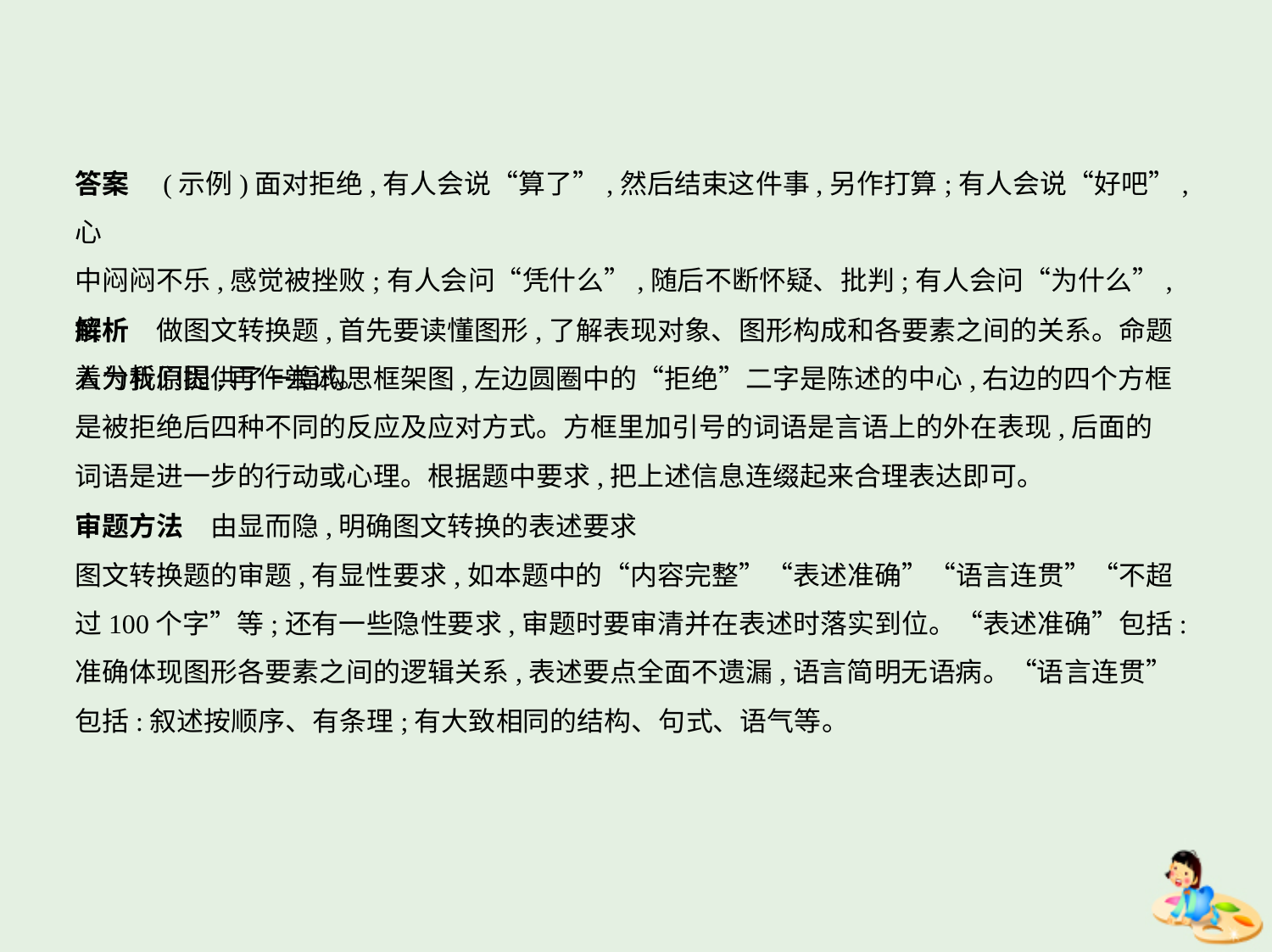

答案　(示例)面对拒绝,有人会说“算了”,然后结束这件事,另作打算;有人会说“好吧”,心
中闷闷不乐,感觉被挫败;有人会问“凭什么”,随后不断怀疑、批判;有人会问“为什么”,接
着分析原因,再作尝试。
解析　做图文转换题,首先要读懂图形,了解表现对象、图形构成和各要素之间的关系。命题
人为我们提供了一幅构思框架图,左边圆圈中的“拒绝”二字是陈述的中心,右边的四个方框
是被拒绝后四种不同的反应及应对方式。方框里加引号的词语是言语上的外在表现,后面的
词语是进一步的行动或心理。根据题中要求,把上述信息连缀起来合理表达即可。
审题方法　由显而隐,明确图文转换的表述要求
图文转换题的审题,有显性要求,如本题中的“内容完整”“表述准确”“语言连贯”“不超
过100个字”等;还有一些隐性要求,审题时要审清并在表述时落实到位。“表述准确”包括:
准确体现图形各要素之间的逻辑关系,表述要点全面不遗漏,语言简明无语病。“语言连贯”
包括:叙述按顺序、有条理;有大致相同的结构、句式、语气等。